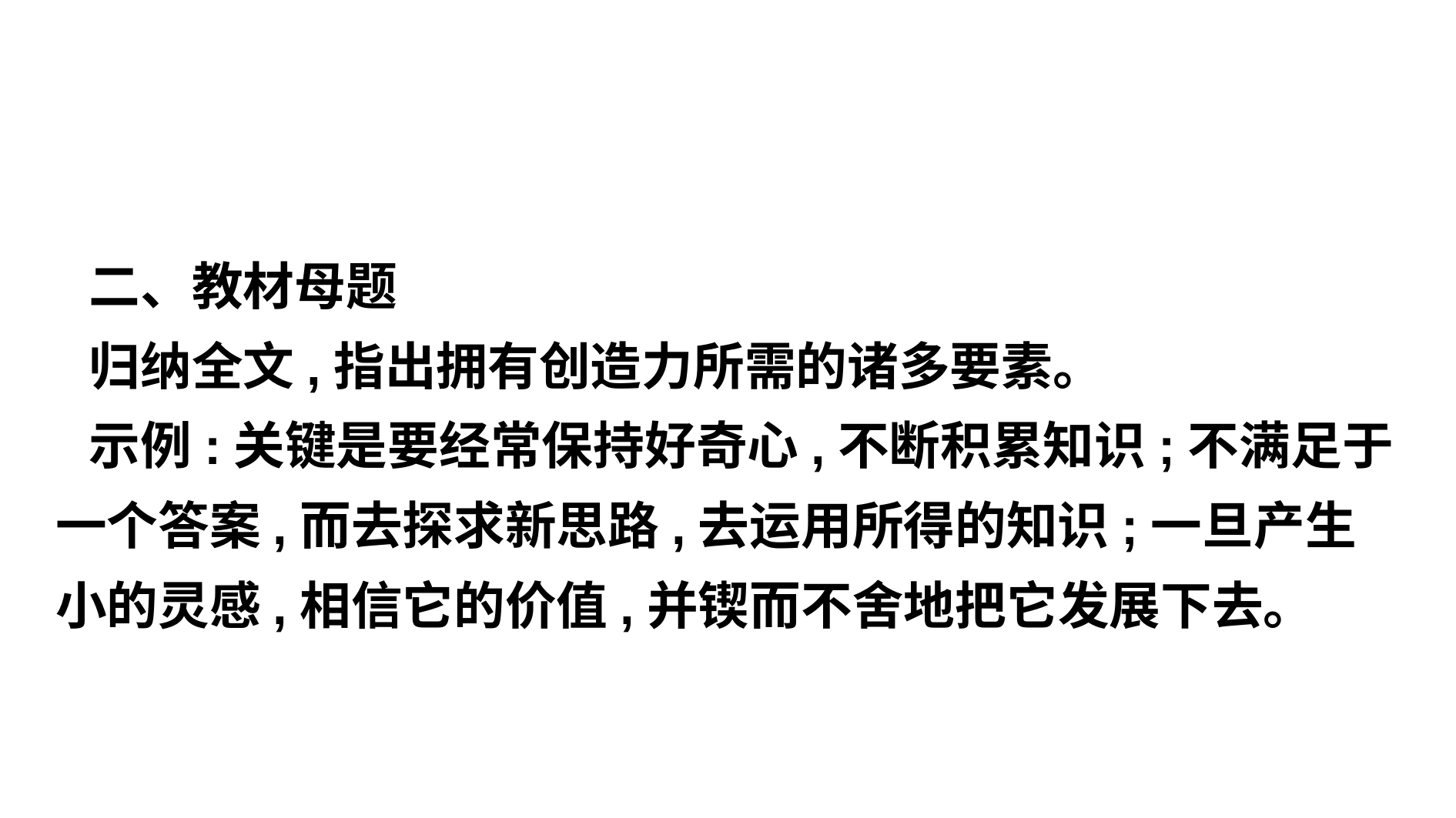

二、教材母题
归纳全文,指出拥有创造力所需的诸多要素。
示例:关键是要经常保持好奇心,不断积累知识;不满足于一个答案,而去探求新思路,去运用所得的知识;一旦产生小的灵感,相信它的价值,并锲而不舍地把它发展下去。